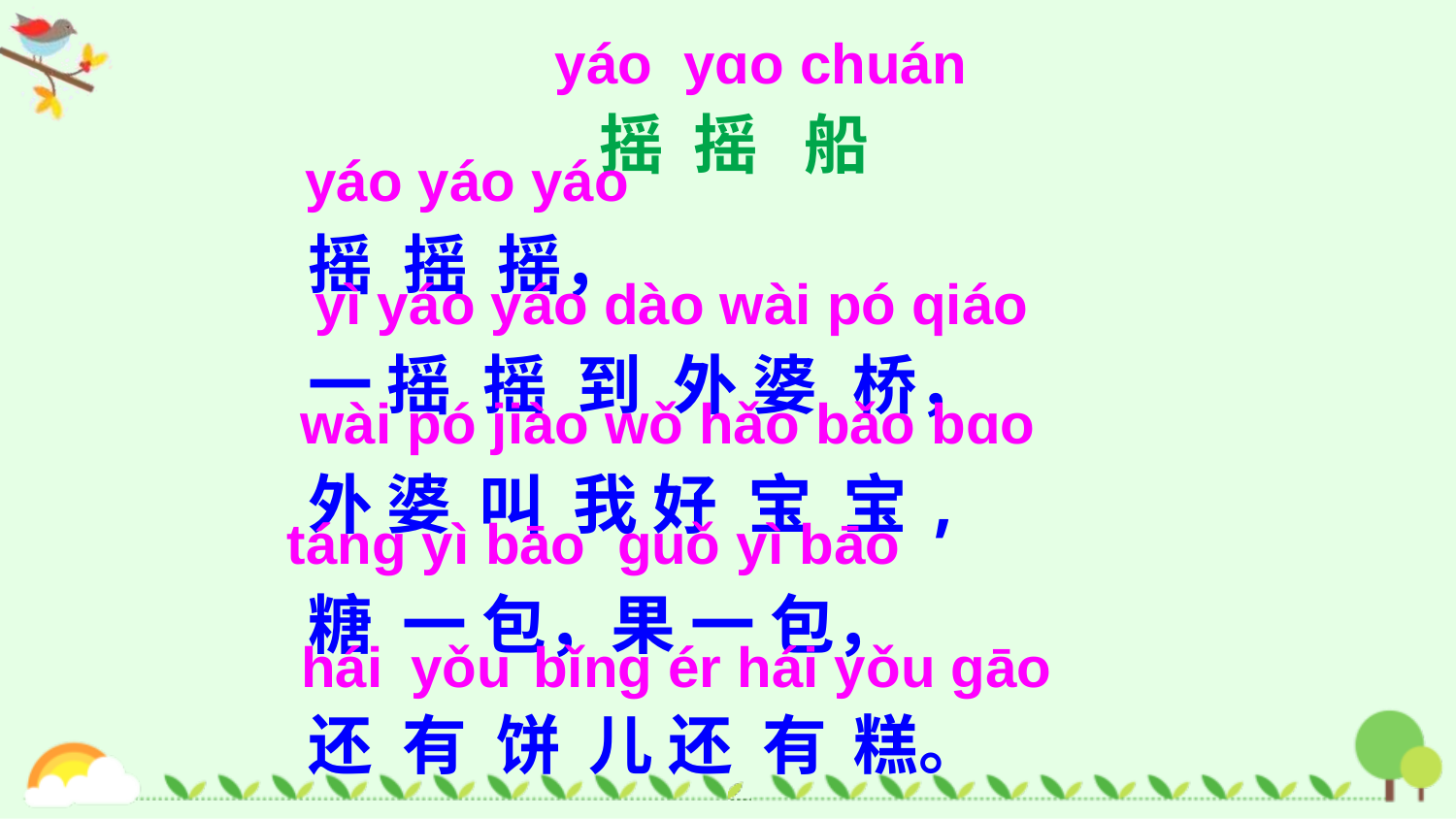

yáo  yɑo chuán
摇  摇  船
摇 摇  摇，
一 摇 摇  到 外 婆 桥，
外 婆 叫  我 好  宝 宝,
糖  一 包，果 一 包，
还  有  饼 儿 还  有 糕。
yáo yáo yáo
yì yáo yáo dào wài pó qiáo
wài pó jiào wǒ hǎo bǎo bɑo
tánɡ yì bāo  ɡuǒ yì bāo
hái yǒu bǐnɡ ér hái yǒu ɡāo